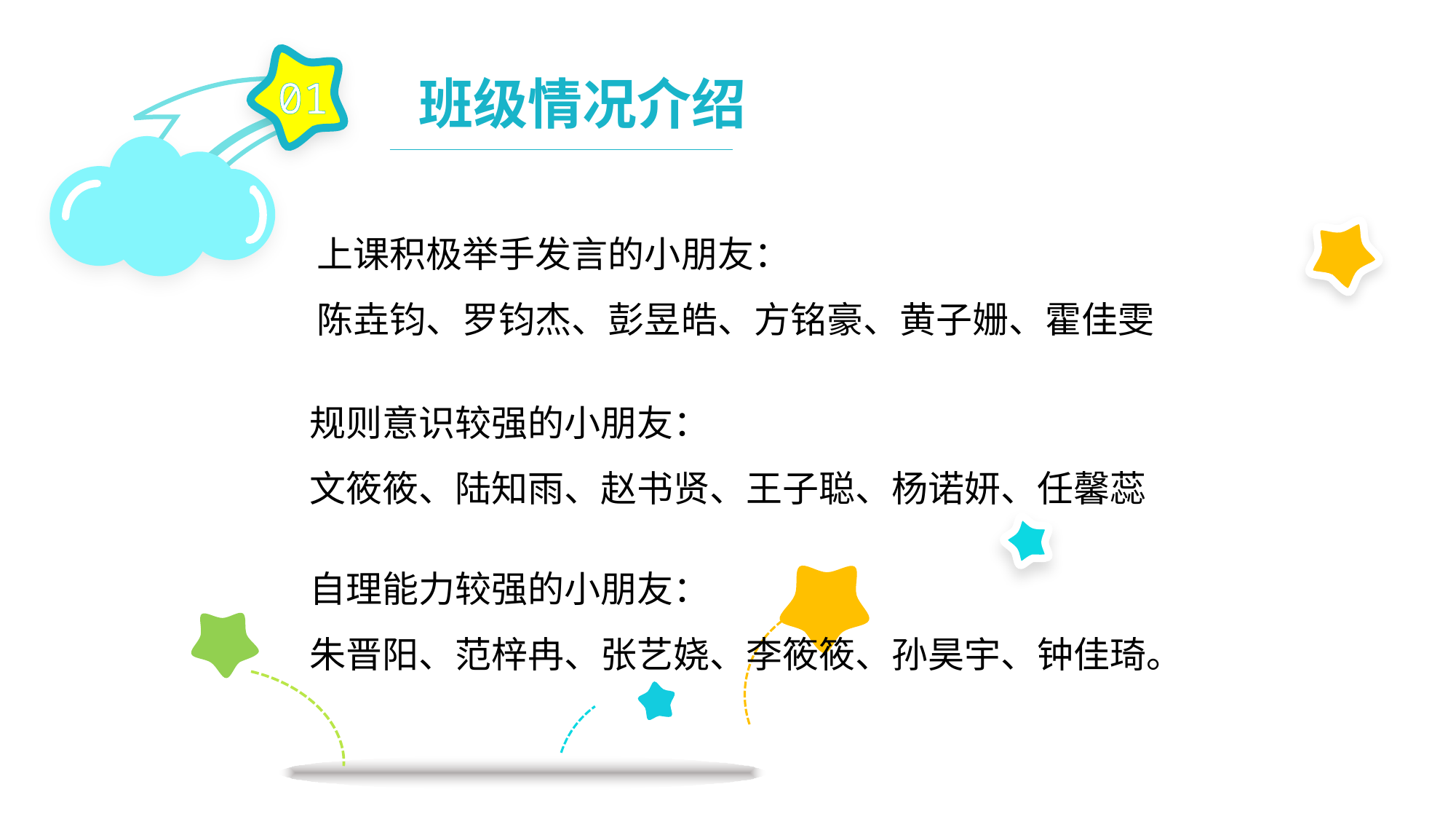

01

班级情况介绍

上课积极举手发言的小朋友：
陈垚钧、罗钧杰、彭昱皓、方铭豪、黄子姗、霍佳雯

规则意识较强的小朋友：
文筱筱、陆知雨、赵书贤、王子聪、杨诺妍、任馨蕊

自理能力较强的小朋友：
朱晋阳、范梓冉、张艺娆、李筱筱、孙昊宇、钟佳琦。